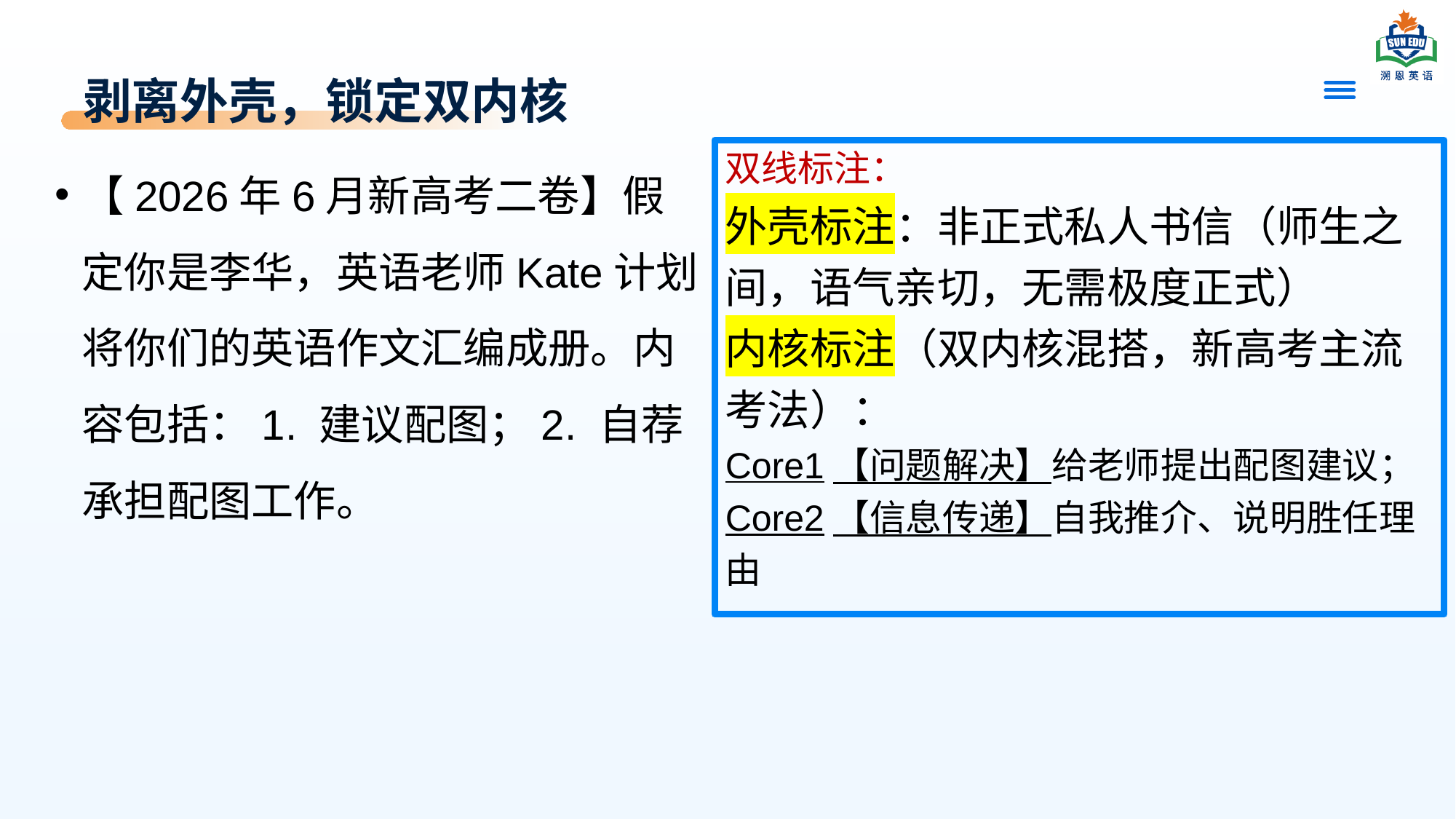

# 剥离外壳，锁定双内核
双线标注：
外壳标注：非正式私人书信（师生之间，语气亲切，无需极度正式）
内核标注（双内核混搭，新高考主流考法）：
Core1【问题解决】给老师提出配图建议；Core2【信息传递】自我推介、说明胜任理由
【2026年6月新高考二卷】假定你是李华，英语老师Kate计划将你们的英语作文汇编成册。内容包括：1. 建议配图；2. 自荐承担配图工作。